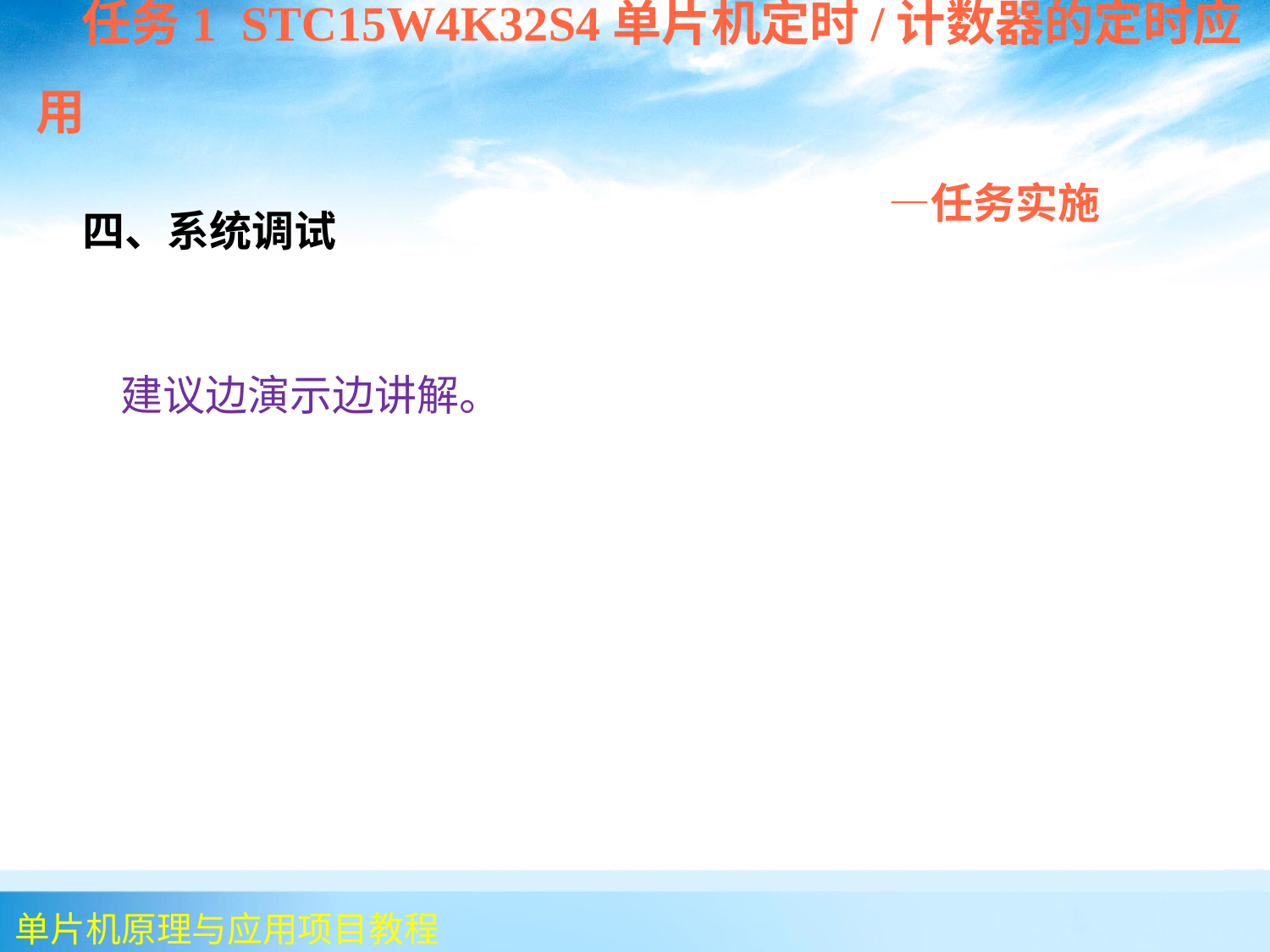

任务1  STC15W4K32S4单片机定时/计数器的定时应用
                                                                            —任务实施
 四、系统调试

     建议边演示边讲解。